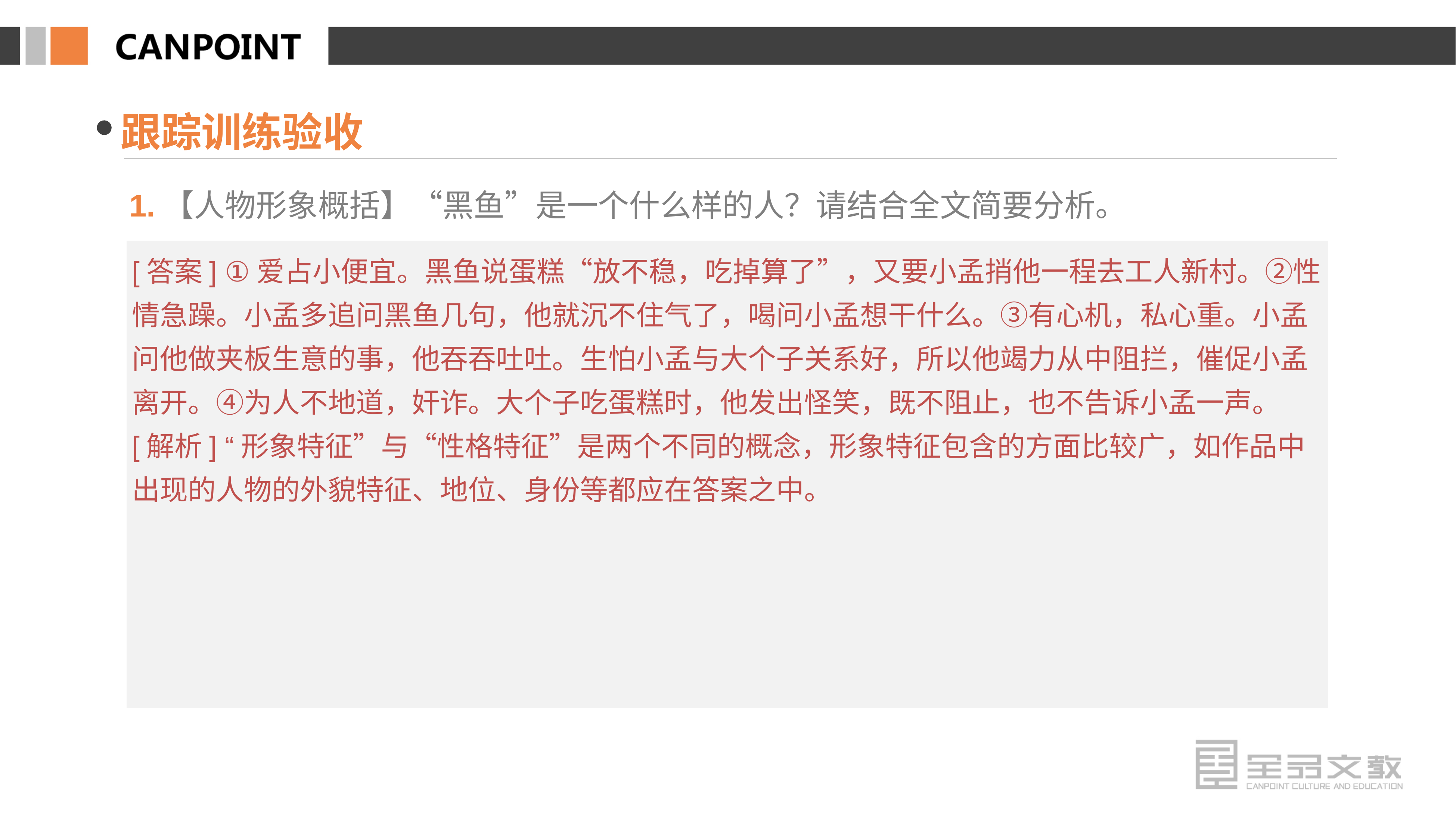

跟踪训练验收

1.【人物形象概括】“黑鱼”是一个什么样的人？请结合全文简要分析。

[答案] ①爱占小便宜。黑鱼说蛋糕“放不稳，吃掉算了”，又要小孟捎他一程去工人新村。②性情急躁。小孟多追问黑鱼几句，他就沉不住气了，喝问小孟想干什么。③有心机，私心重。小孟问他做夹板生意的事，他吞吞吐吐。生怕小孟与大个子关系好，所以他竭力从中阻拦，催促小孟离开。④为人不地道，奸诈。大个子吃蛋糕时，他发出怪笑，既不阻止，也不告诉小孟一声。
[解析] “形象特征”与“性格特征”是两个不同的概念，形象特征包含的方面比较广，如作品中出现的人物的外貌特征、地位、身份等都应在答案之中。